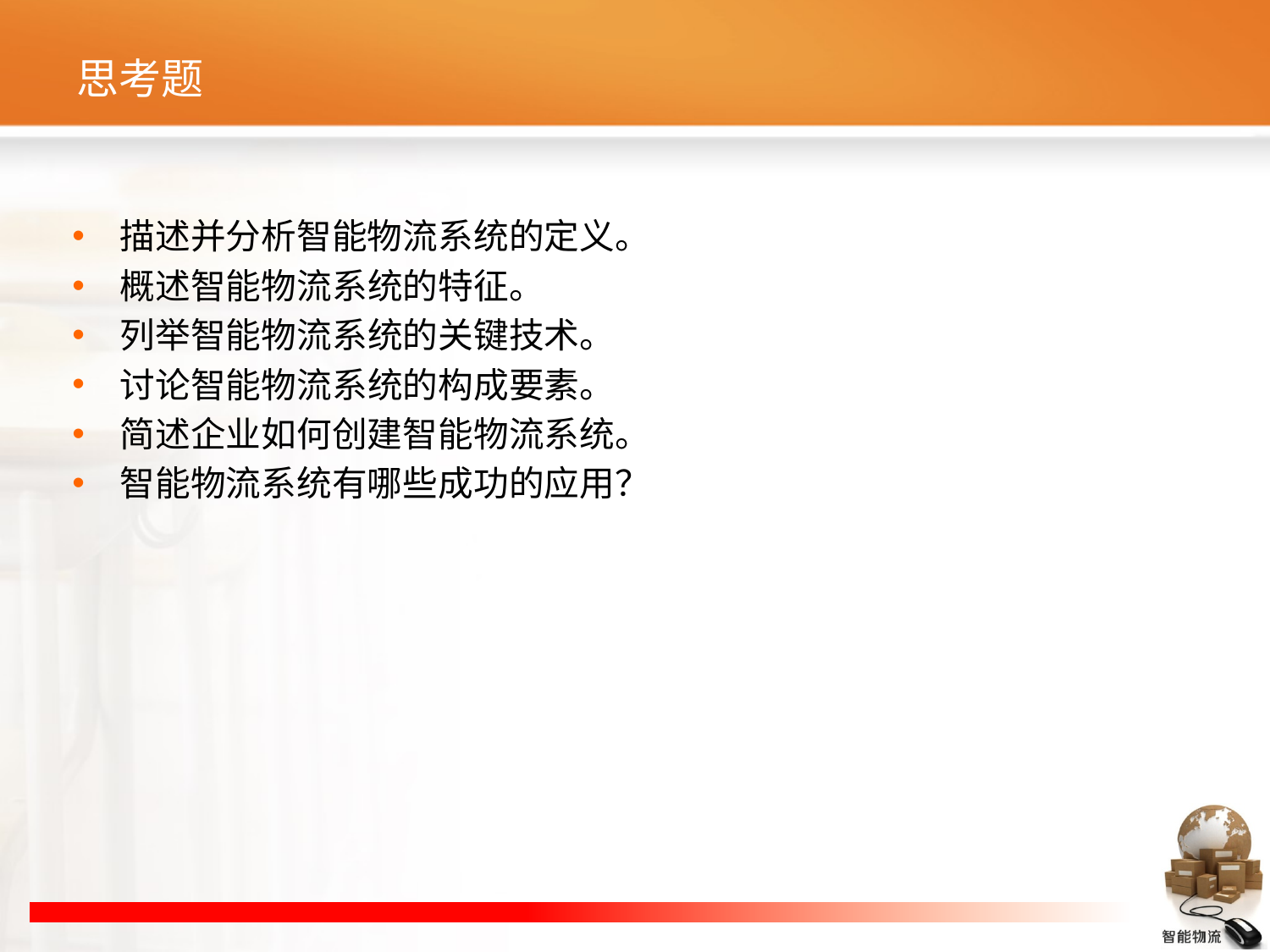

# 思考题

描述并分析智能物流系统的定义。
概述智能物流系统的特征。
列举智能物流系统的关键技术。
讨论智能物流系统的构成要素。
简述企业如何创建智能物流系统。
智能物流系统有哪些成功的应用？